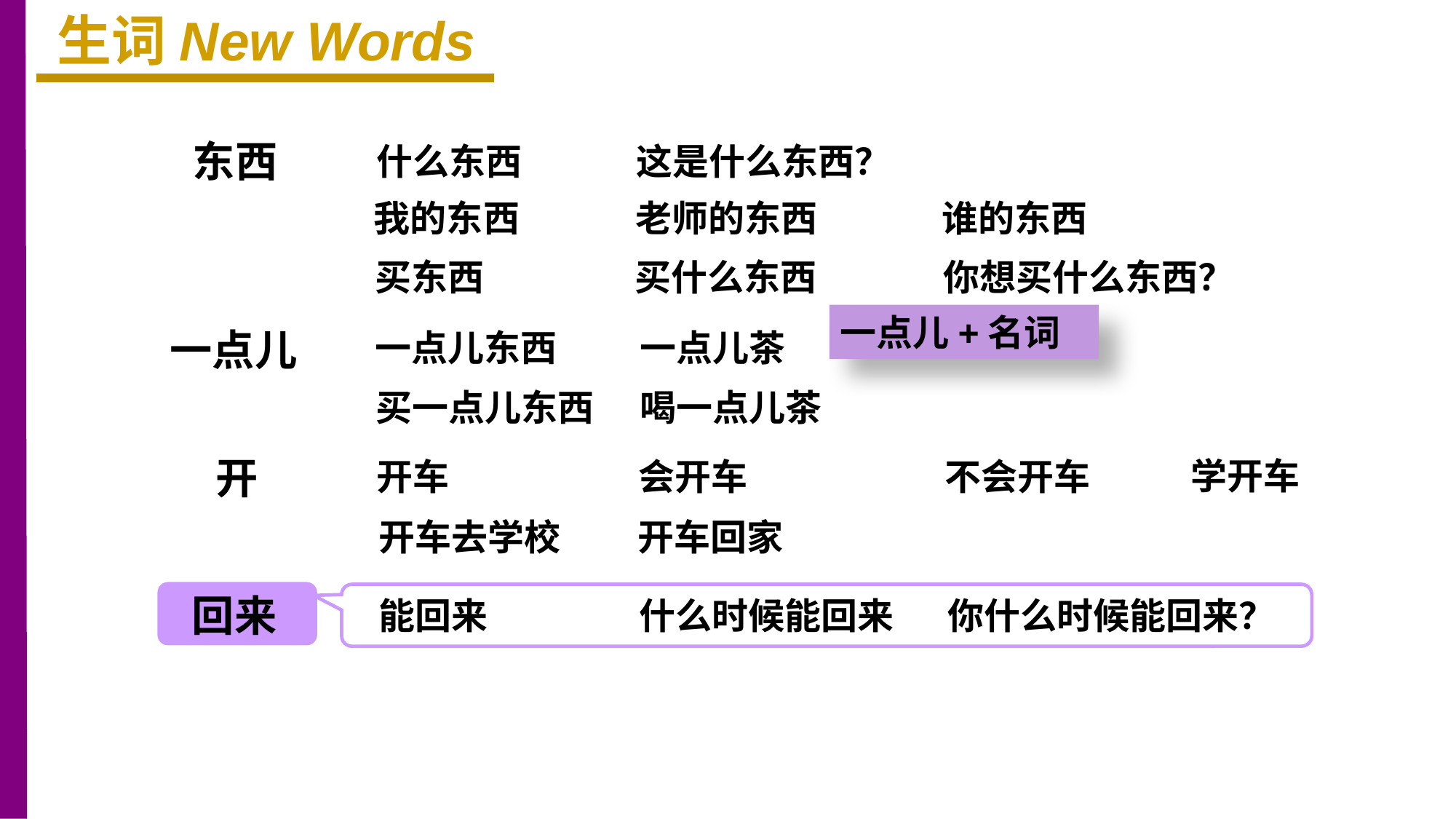

生词New Words
东西
什么东西
这是什么东西？
我的东西
老师的东西
谁的东西
买东西
买什么东西
你想买什么东西？
一点儿+名词
一点儿
一点儿东西
一点儿茶
买一点儿东西
喝一点儿茶
开
学开车
开车
会开车
不会开车
开车去学校
开车回家

回来

能回来
什么时候能回来
你什么时候能回来？